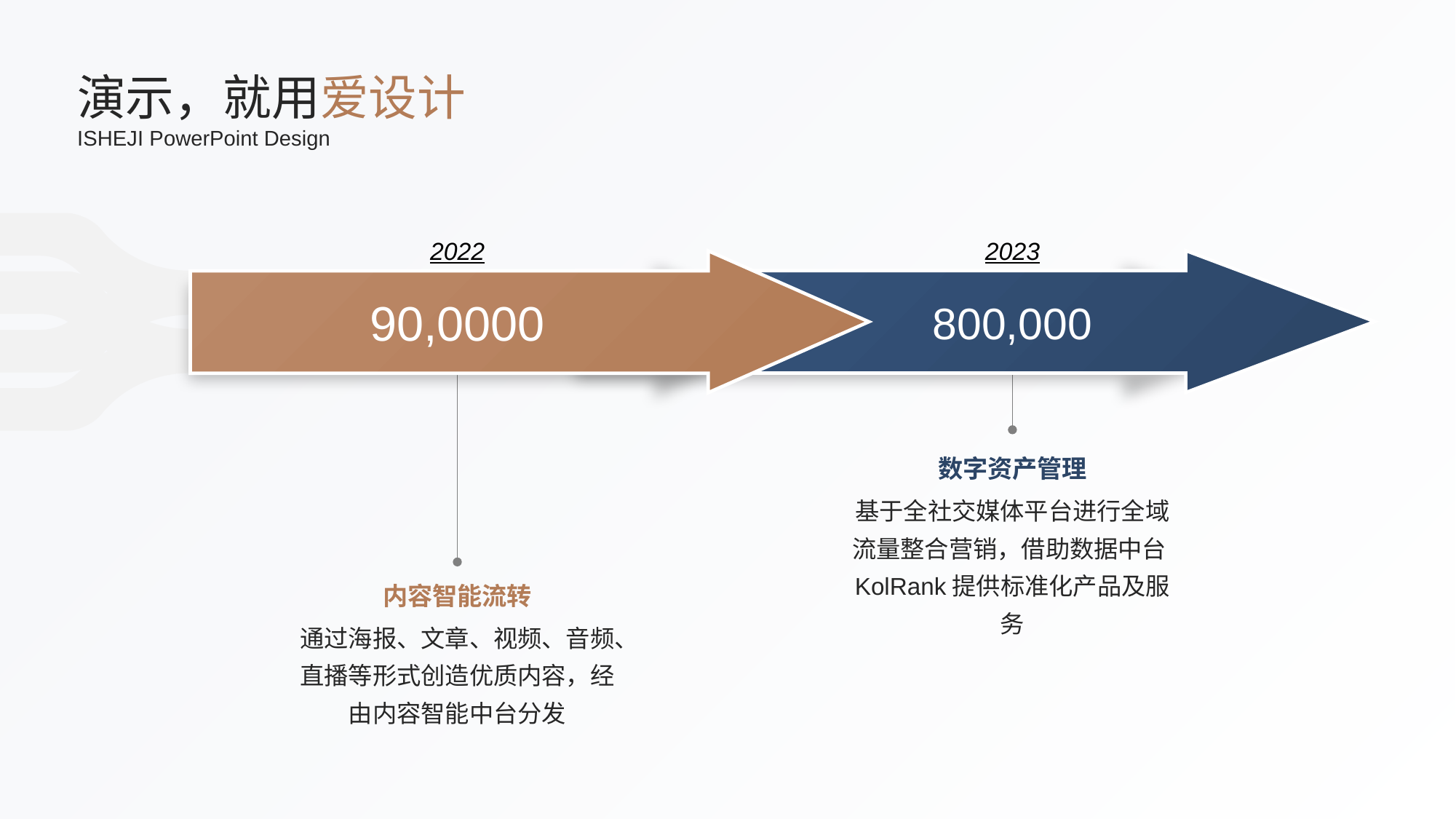

演示，就用爱设计
ISHEJI PowerPoint Design

2022
2023

90,0000
800,000

数字资产管理
基于全社交媒体平台进行全域流量整合营销，借助数据中台KolRank提供标准化产品及服务
内容智能流转
通过海报、文章、视频、音频、直播等形式创造优质内容，经由内容智能中台分发